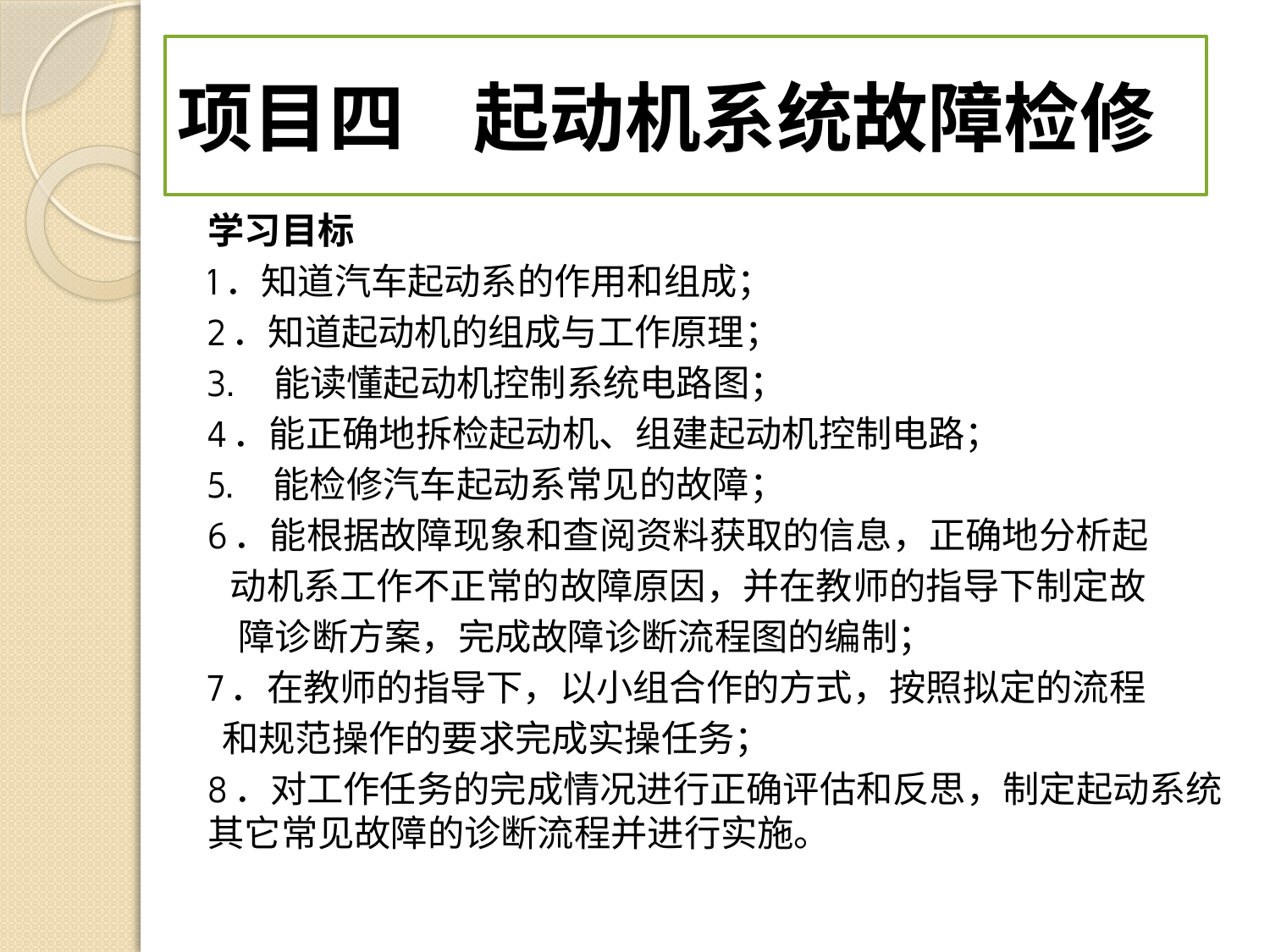

# 项目四    起动机系统故障检修
学习目标
1．知道汽车起动系的作用和组成；
2．知道起动机的组成与工作原理；
3.   能读懂起动机控制系统电路图；
4．能正确地拆检起动机、组建起动机控制电路；
5.   能检修汽车起动系常见的故障；
6．能根据故障现象和查阅资料获取的信息，正确地分析起
  动机系工作不正常的故障原因，并在教师的指导下制定故
   障诊断方案，完成故障诊断流程图的编制；
7．在教师的指导下，以小组合作的方式，按照拟定的流程
 和规范操作的要求完成实操任务；
8．对工作任务的完成情况进行正确评估和反思，制定起动系统其它常见故障的诊断流程并进行实施。